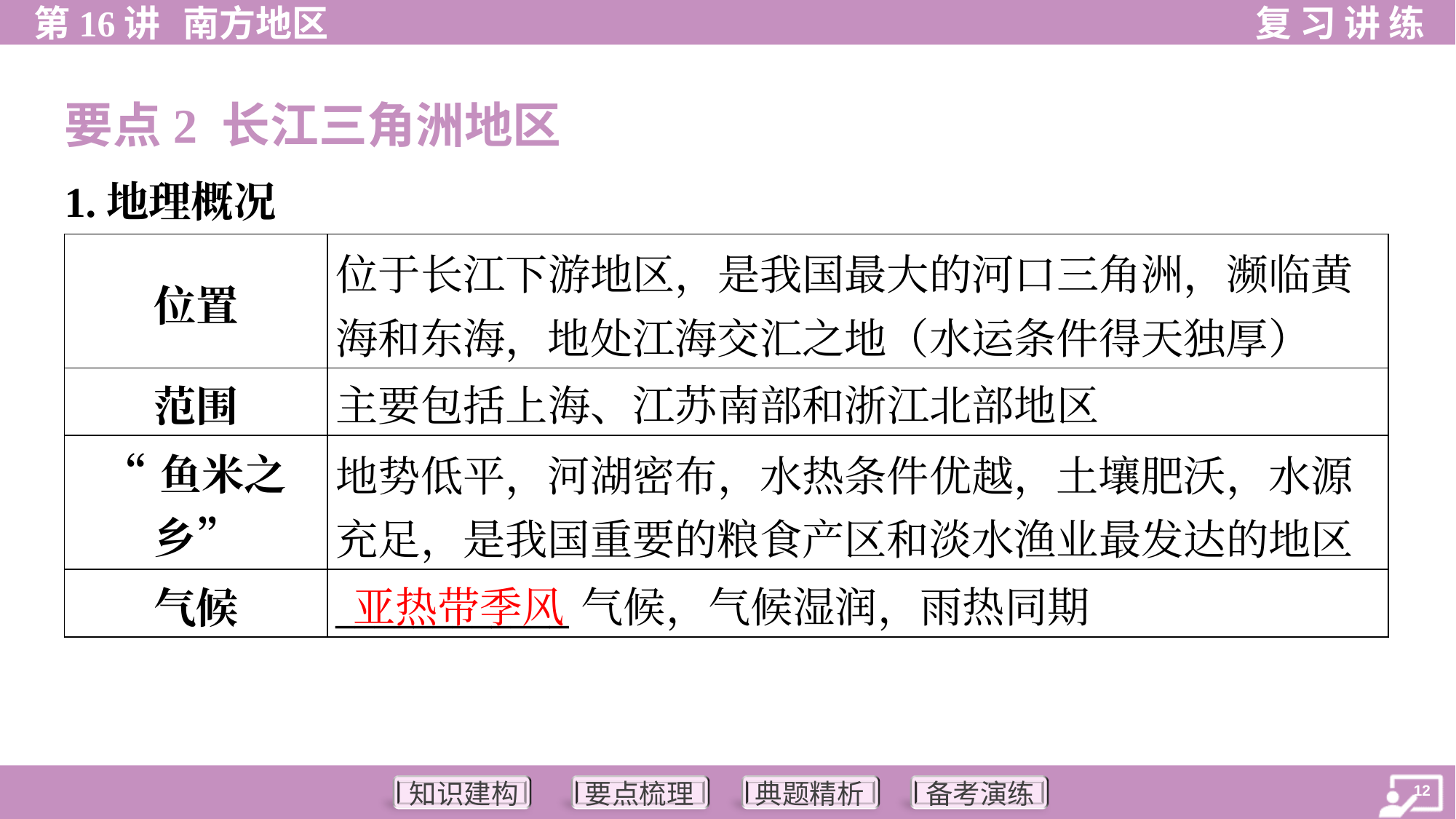

要点2 长江三角洲地区
1.地理概况
| 位置 | 位于长江下游地区，是我国最大的河口三角洲，濒临黄 海和东海，地处江海交汇之地（水运条件得天独厚） |
| --- | --- |
| 范围 | 主要包括上海、江苏南部和浙江北部地区 |
| “鱼米之乡” | 地势低平，河湖密布，水热条件优越，土壤肥沃，水源 充足，是我国重要的粮食产区和淡水渔业最发达的地区 |
| 气候 | \_\_\_\_\_\_\_\_\_\_\_\_气候，气候湿润，雨热同期 |
亚热带季风